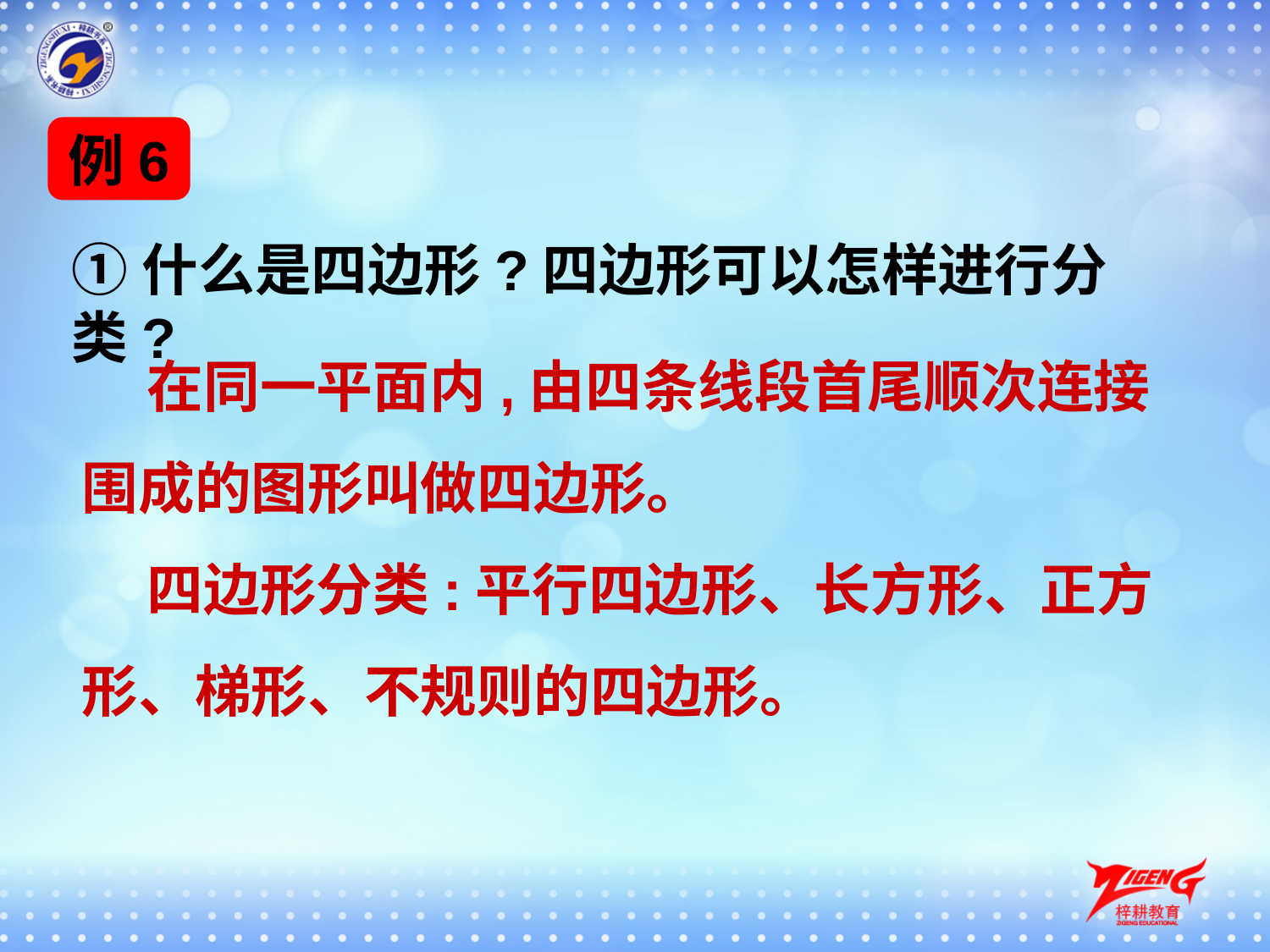

例6
①什么是四边形?四边形可以怎样进行分类?
    在同一平面内,由四条线段首尾顺次连接围成的图形叫做四边形。
    四边形分类:平行四边形、长方形、正方形、梯形、不规则的四边形。